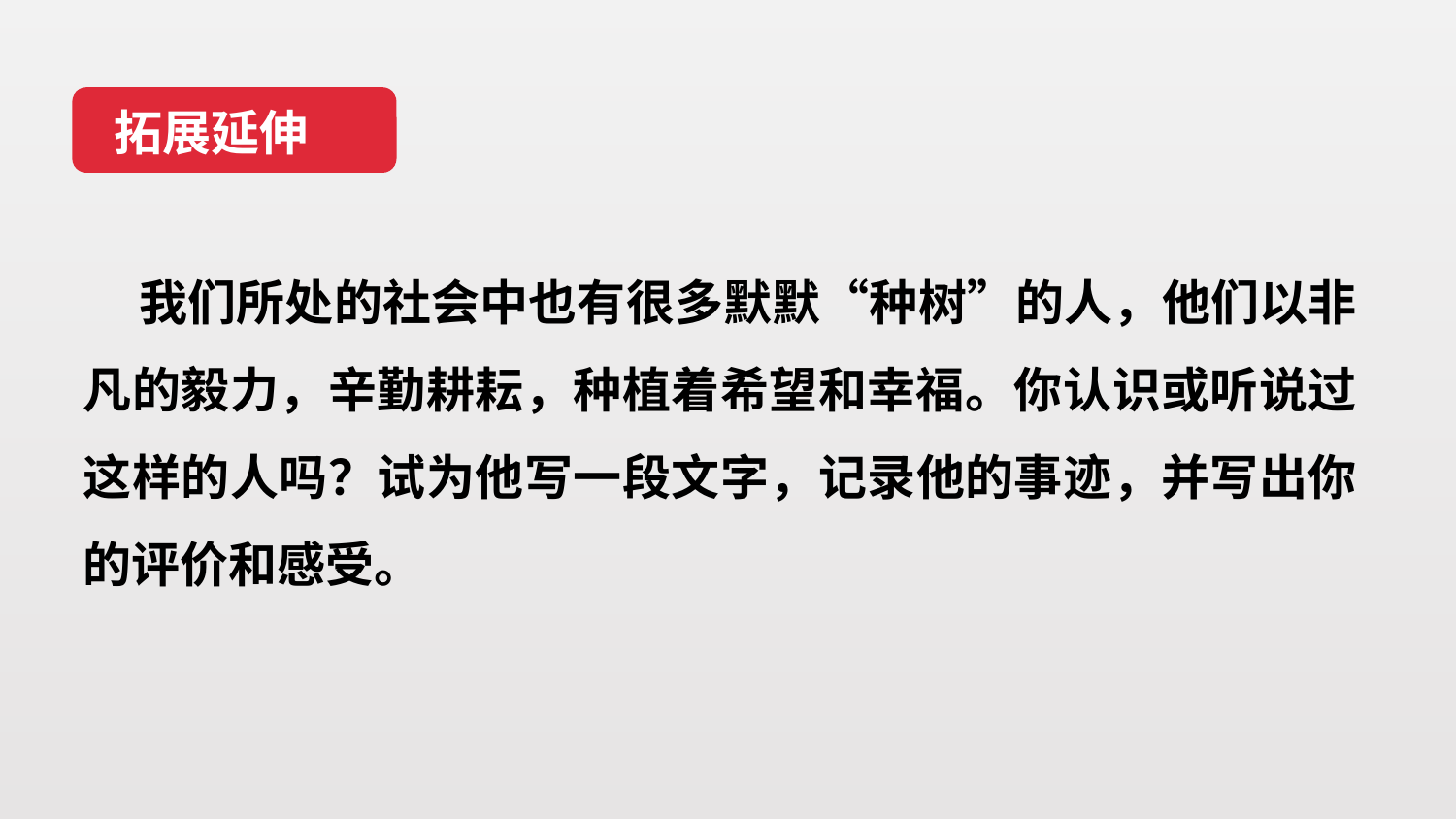

拓展延伸
    我们所处的社会中也有很多默默“种树”的人，他们以非凡的毅力，辛勤耕耘，种植着希望和幸福。你认识或听说过这样的人吗？试为他写一段文字，记录他的事迹，并写出你的评价和感受。